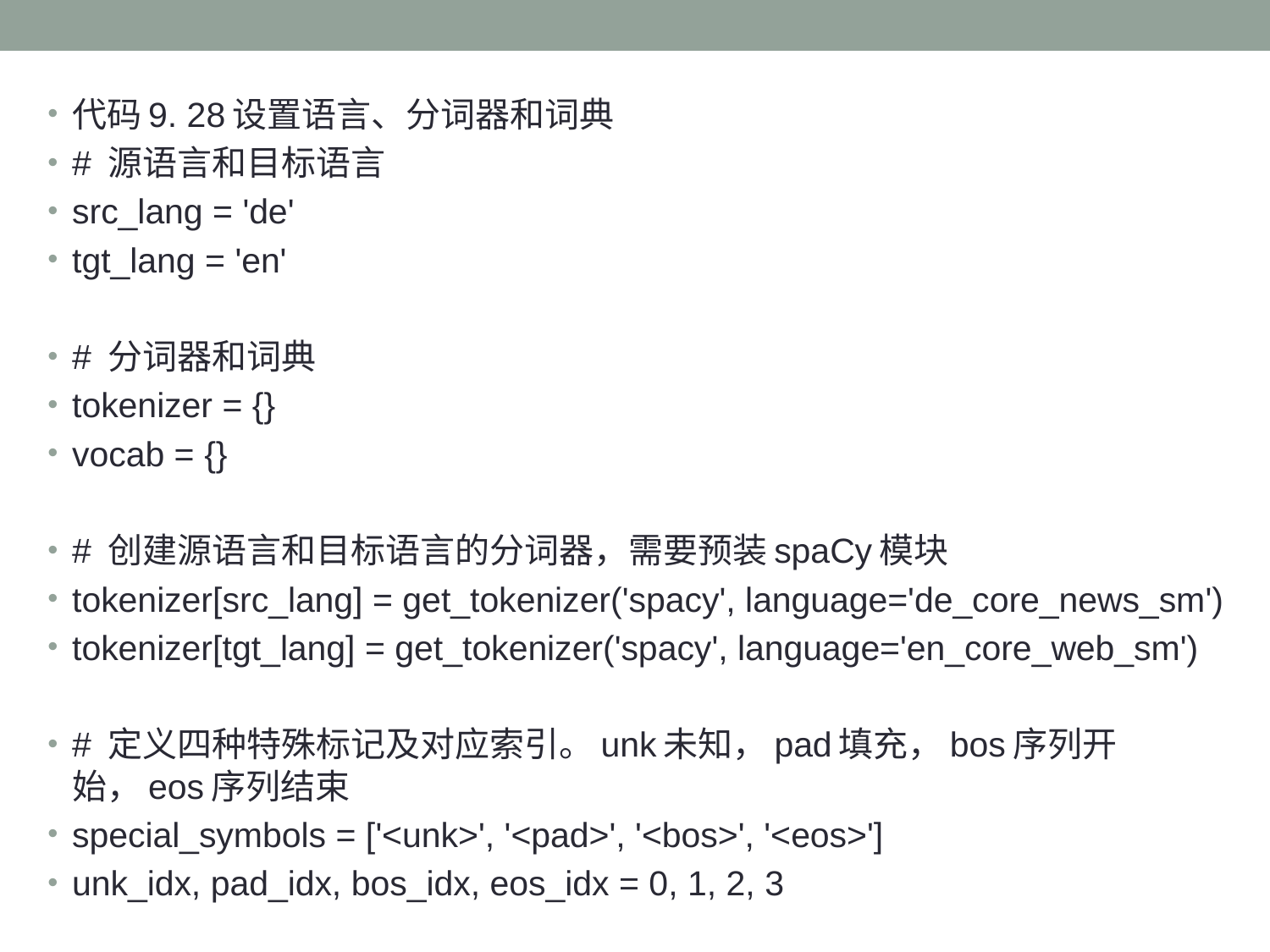

代码9. 28设置语言、分词器和词典
# 源语言和目标语言
src_lang = 'de'
tgt_lang = 'en'

# 分词器和词典
tokenizer = {}
vocab = {}

# 创建源语言和目标语言的分词器，需要预装spaCy模块
tokenizer[src_lang] = get_tokenizer('spacy', language='de_core_news_sm')
tokenizer[tgt_lang] = get_tokenizer('spacy', language='en_core_web_sm')

# 定义四种特殊标记及对应索引。unk未知，pad填充，bos序列开始，eos序列结束
special_symbols = ['<unk>', '<pad>', '<bos>', '<eos>']
unk_idx, pad_idx, bos_idx, eos_idx = 0, 1, 2, 3